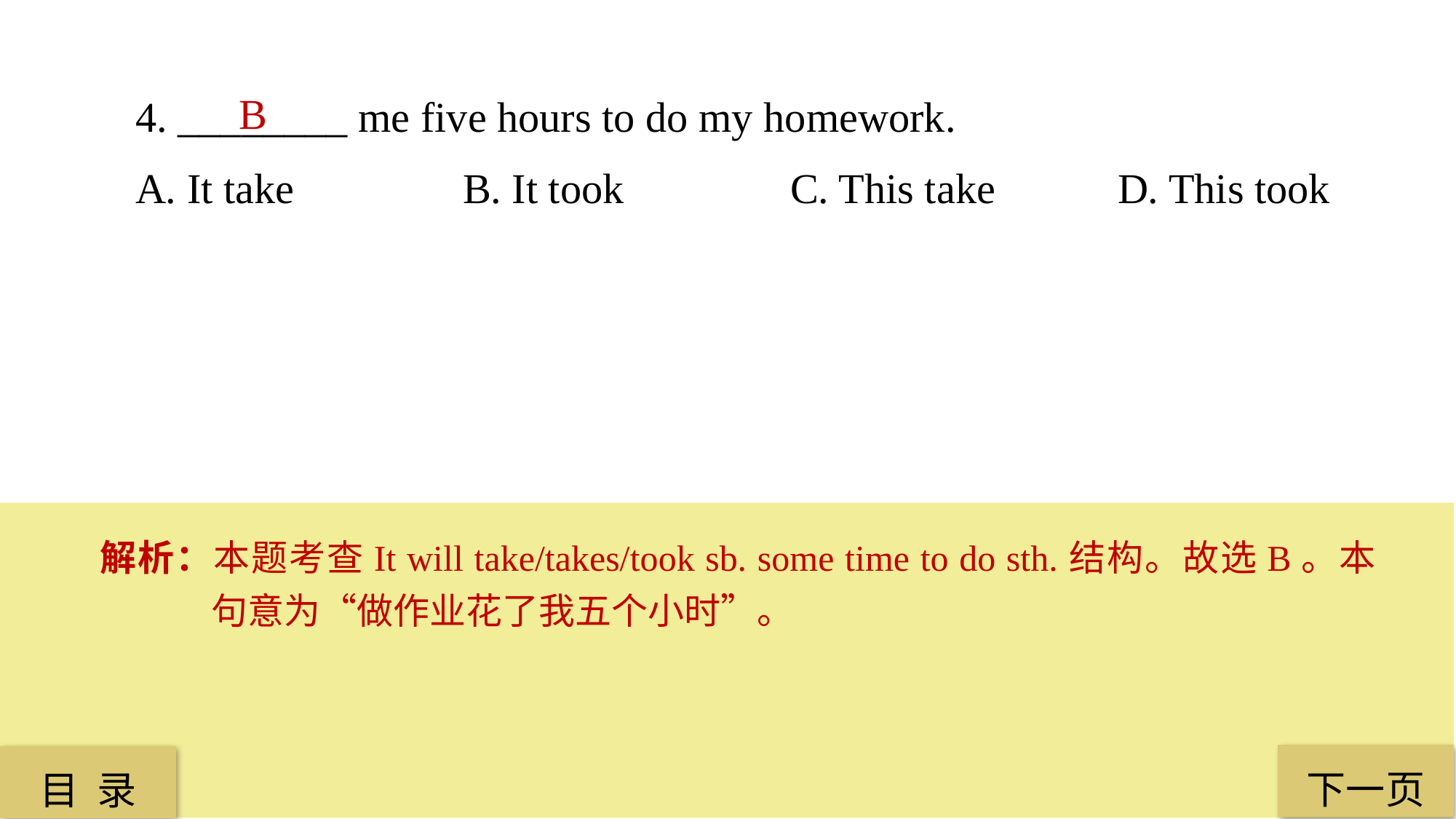

4. ________ me five hours to do my homework.
A. It take 		B. It took 		C. This take 		D. This took
B
解析：本题考查It will take/takes/took sb. some time to do sth.结构。故选B。本句意为“做作业花了我五个小时”。